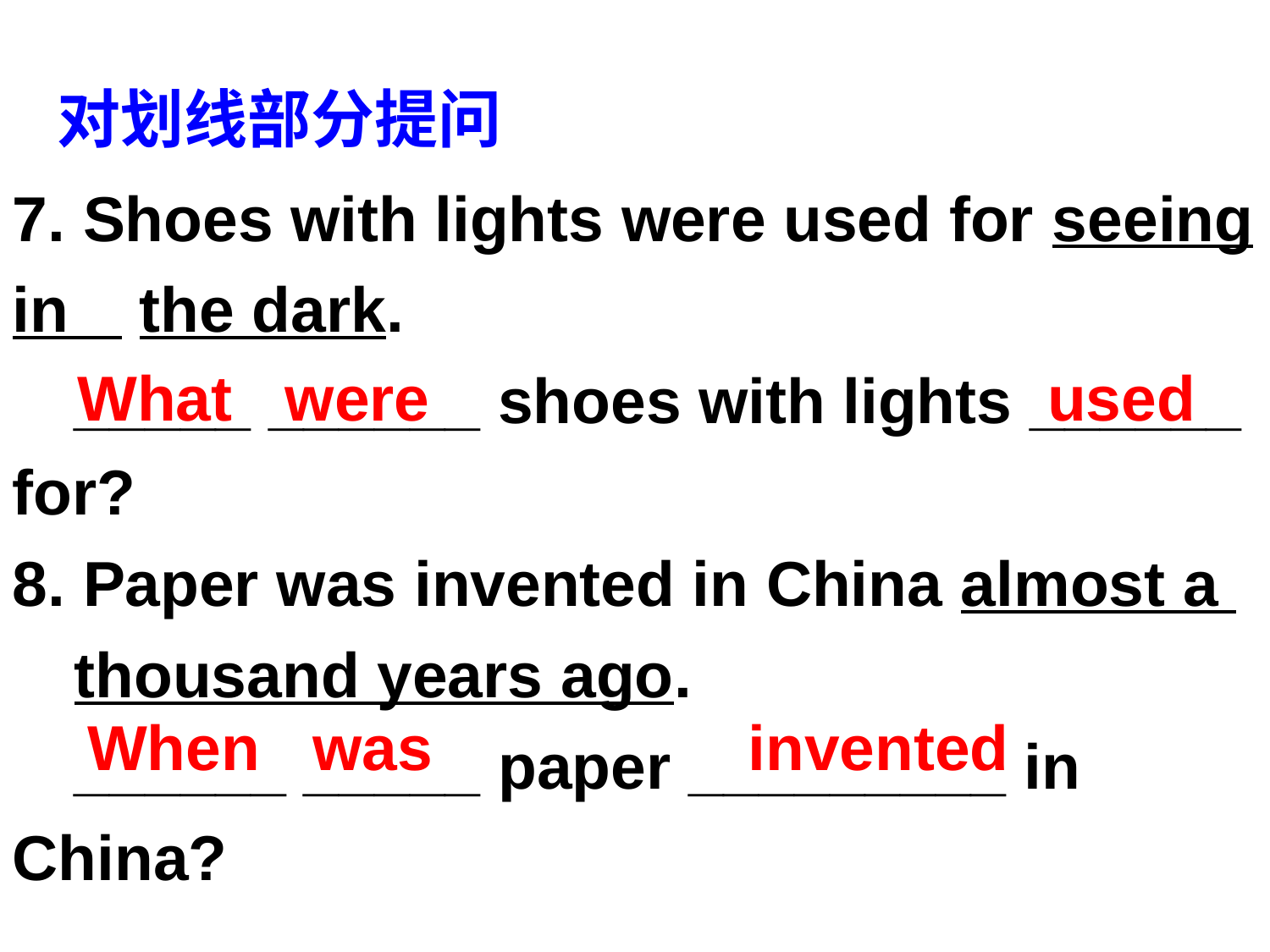

对划线部分提问
7. Shoes with lights were used for seeing in   	the dark.
  	_____ ______ shoes with lights ______ for?
8. Paper was invented in China almost a 	thousand years ago.
  	______ _____ paper _________ in China?
What   were
used
When   was                  invented